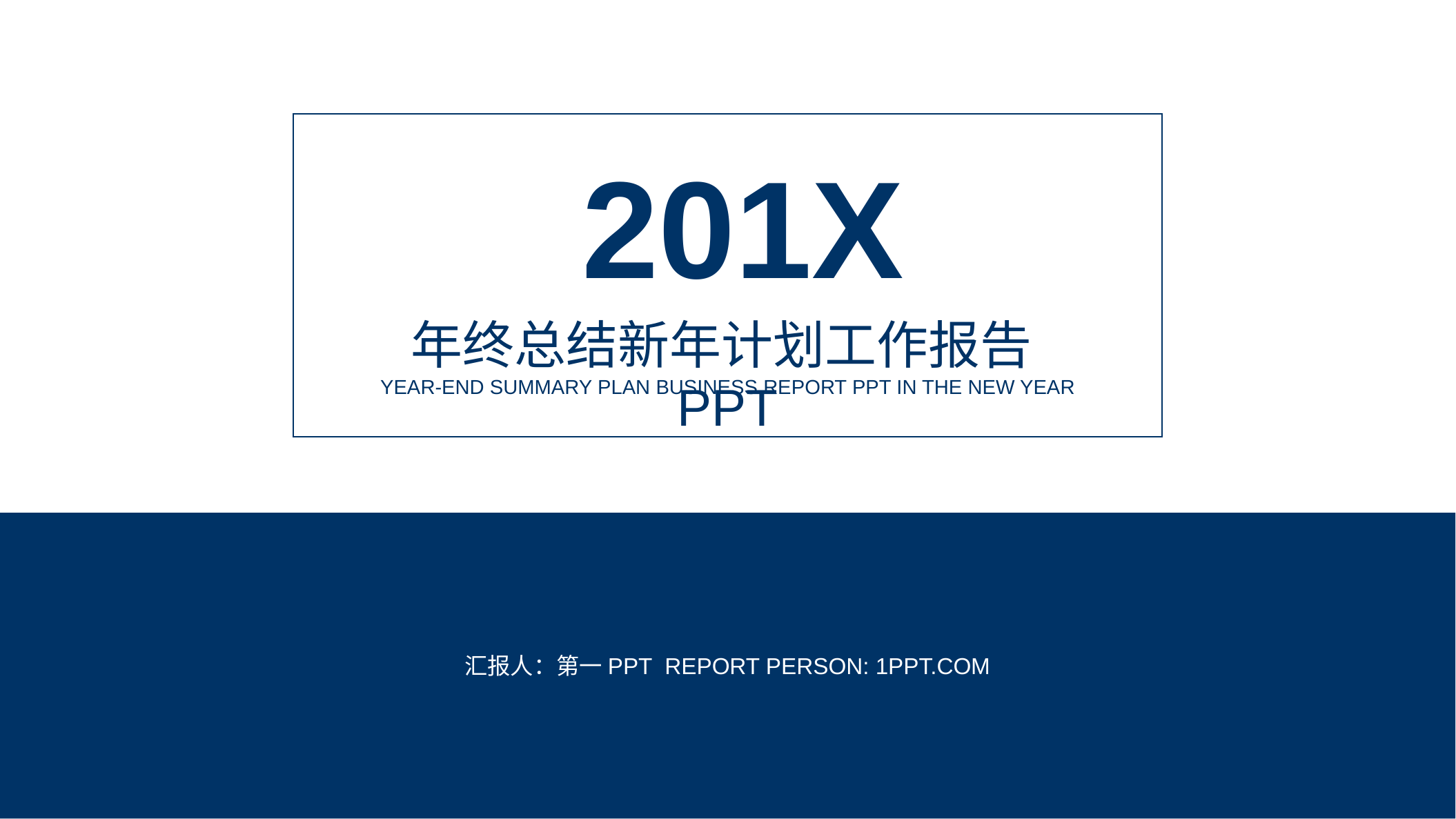

201X
年终总结新年计划工作报告ppt
YEAR-END SUMMARY PLAN BUSINESS REPORT PPT IN THE NEW YEAR

汇报人：第一PPT  REPORT PERSON: 1PPT.COM